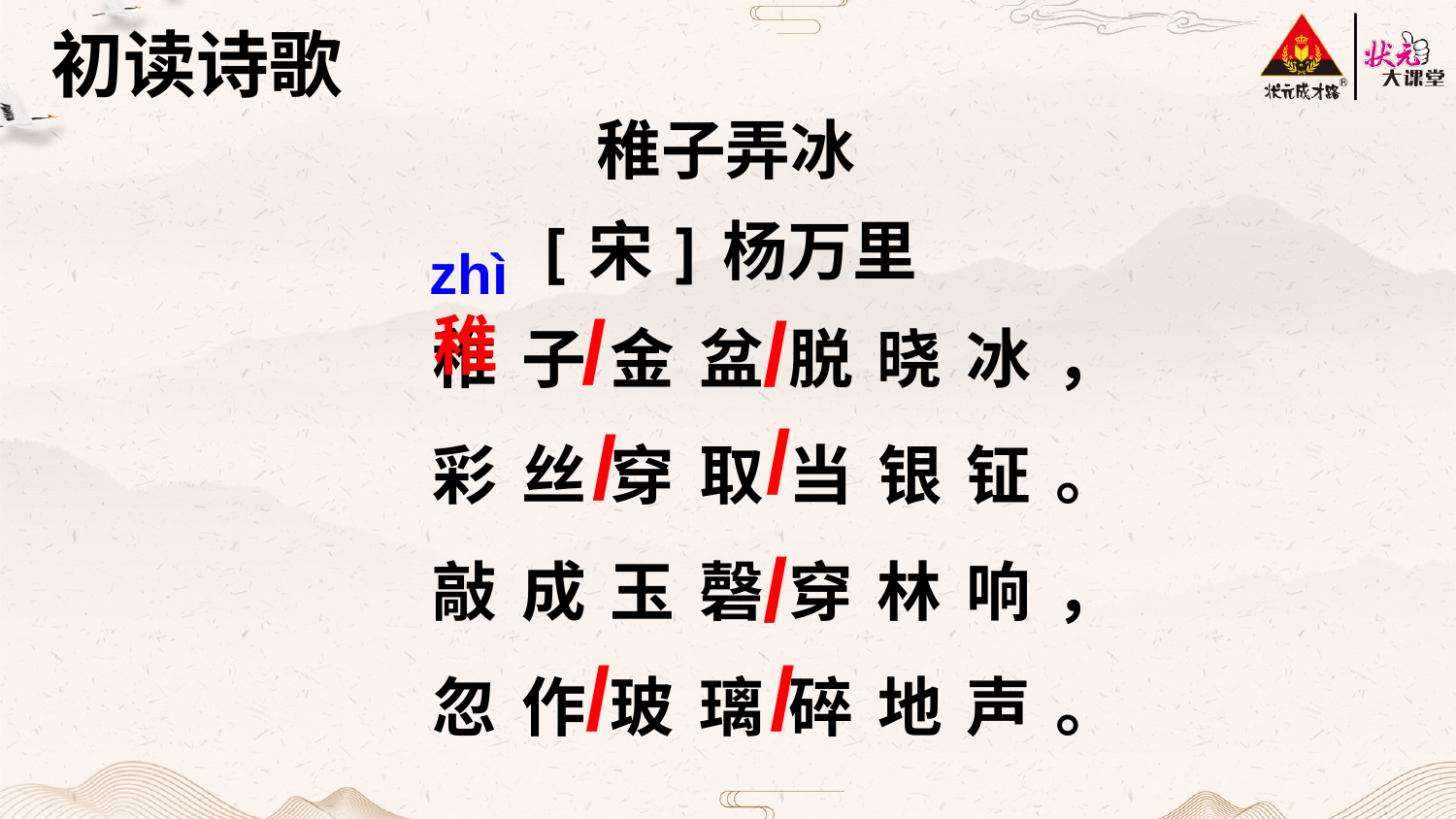

初读诗歌
稚子弄冰
[宋]杨万里
zhì
稚子金盆脱晓冰，彩丝穿取当银钲。敲成玉磬穿林响，忽作玻璃碎地声。
/
/
稚
/
/
/
/
/